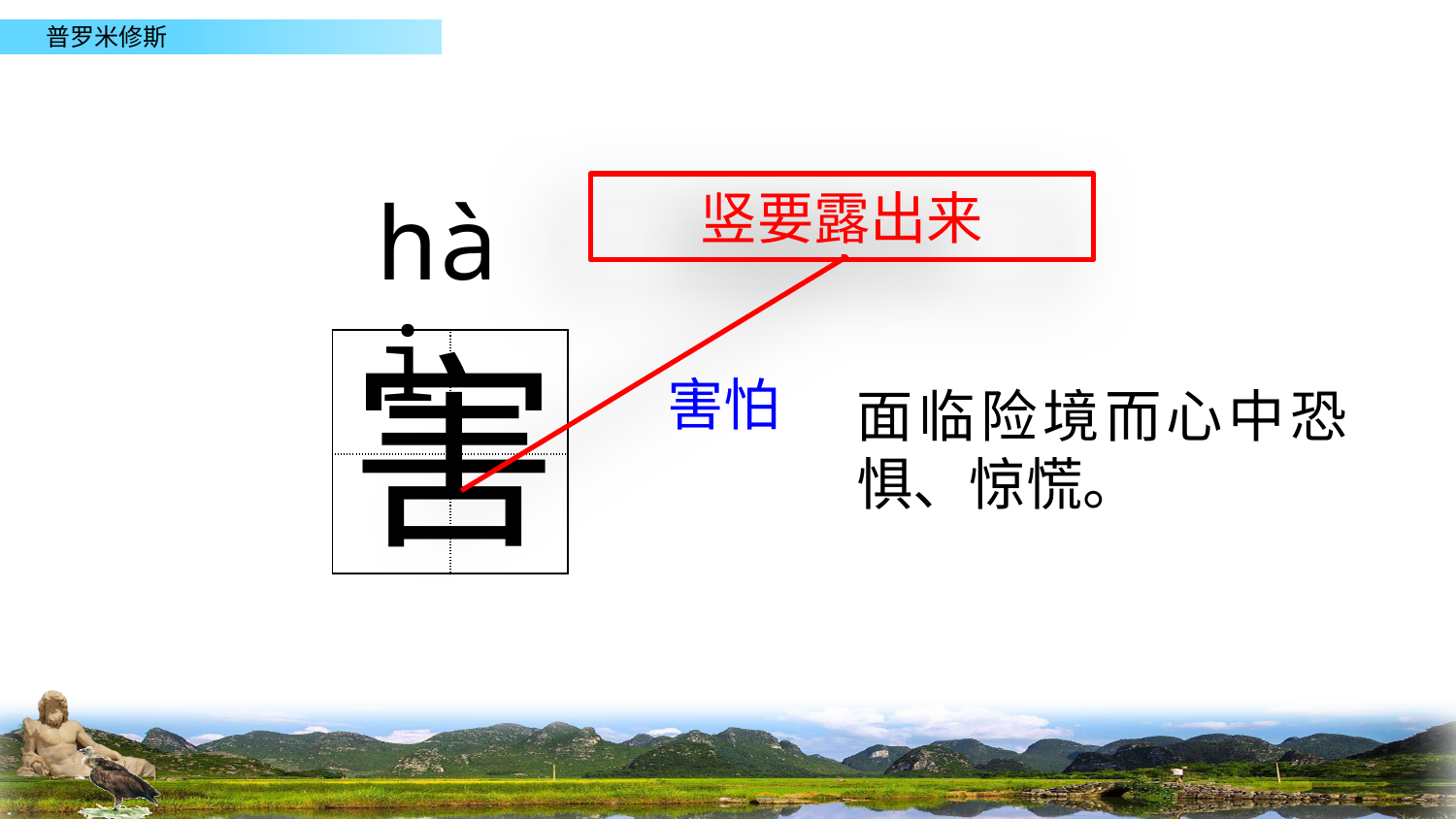

hài
竖要露出来
害
|  |  |
| --- | --- |
|  |  |
害怕
面临险境而心中恐惧、惊慌。